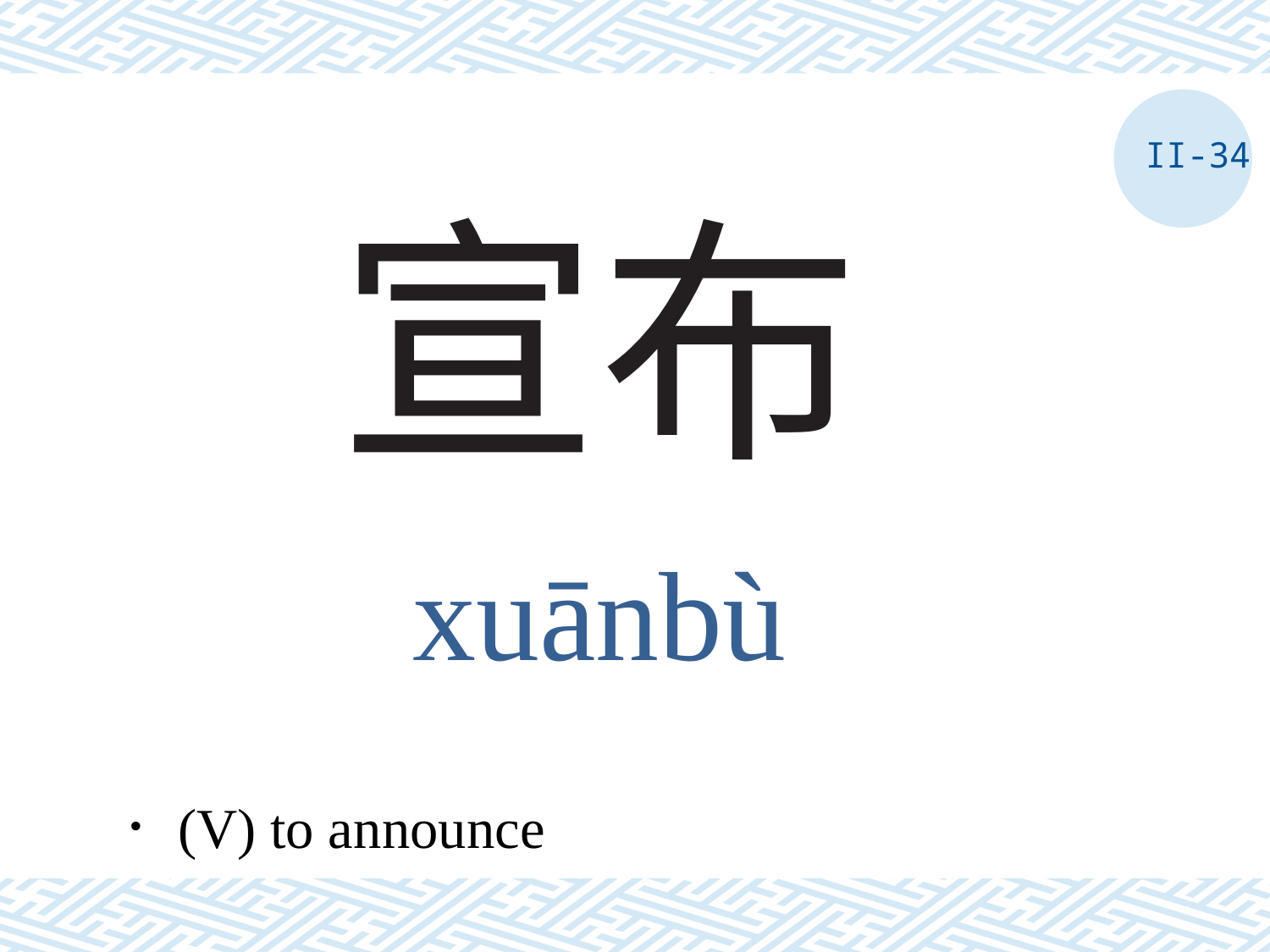

II-34

# 宣布
xuānbù
．(V) to announce